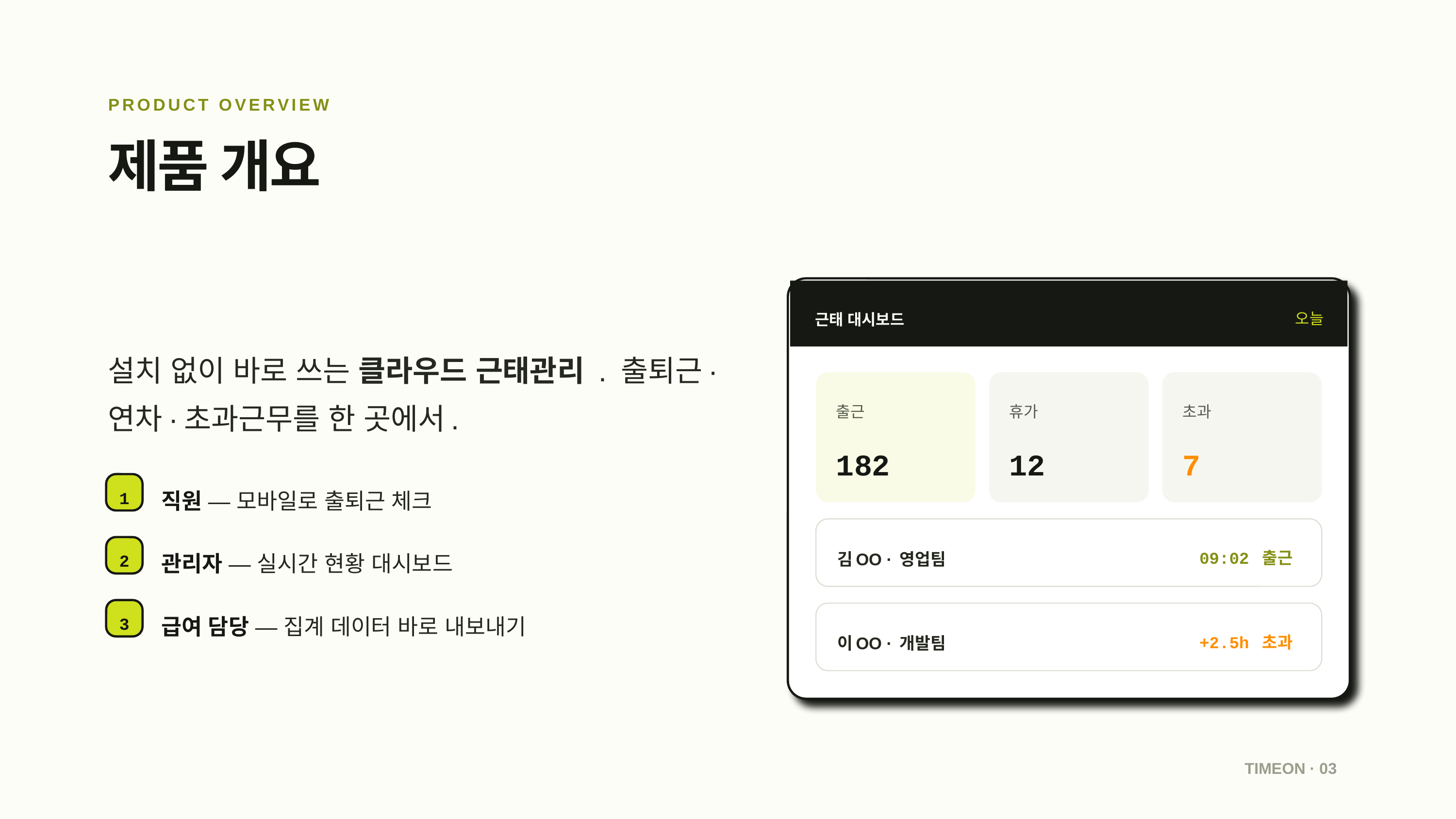

PRODUCT OVERVIEW
제품 개요

근태 대시보드
오늘
설치 없이 바로 쓰는 클라우드 근태관리 . 출퇴근·연차·초과근무를 한 곳에서.

출근
휴가
초과
182
12
7
직원 — 모바일로 출퇴근 체크

1

관리자 — 실시간 현황 대시보드
김OO · 영업팀
09:02 출근

2
급여 담당 — 집계 데이터 바로 내보내기

3

이OO · 개발팀
+2.5h 초과
TIMEON · 03